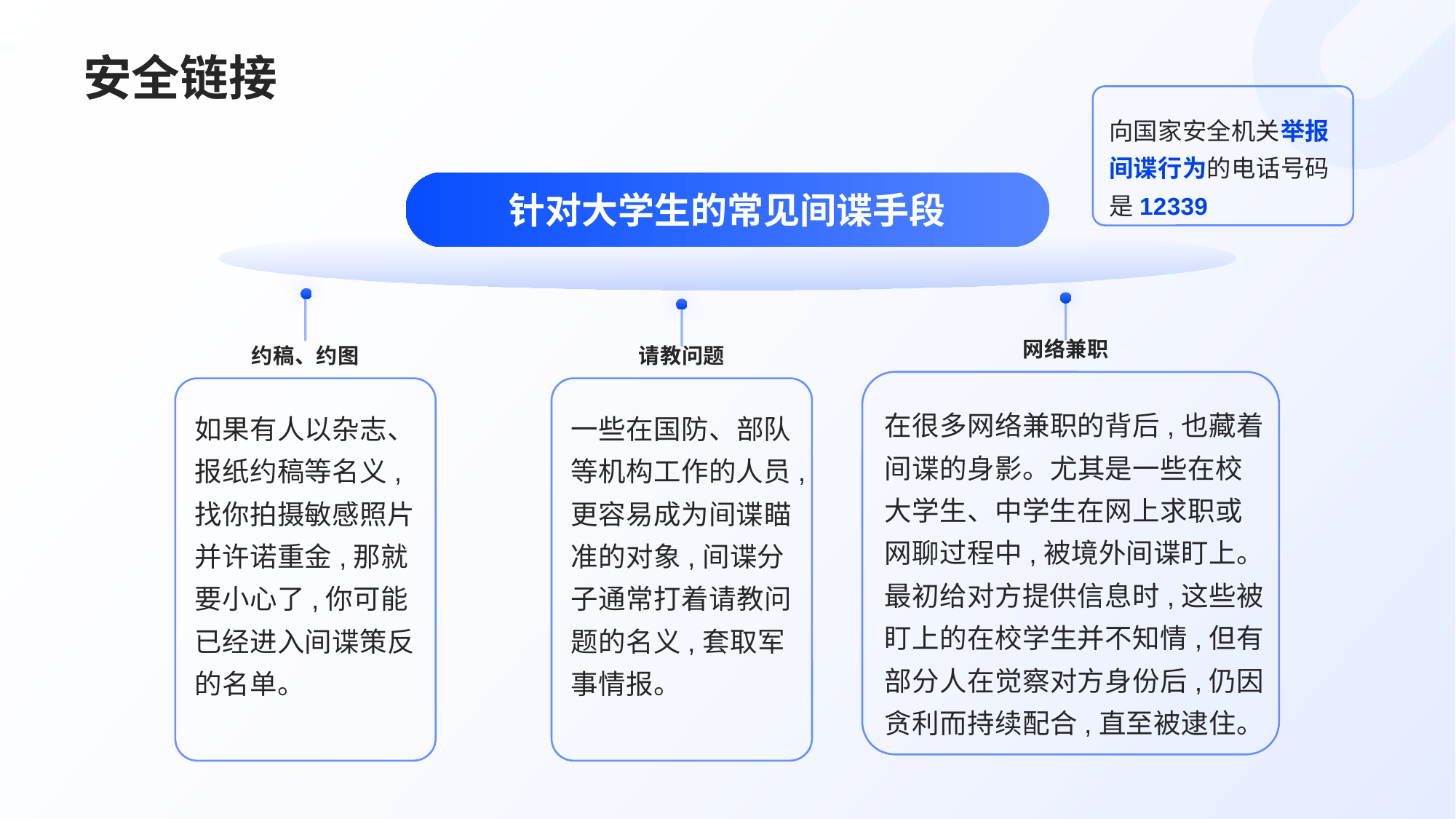

# 安全链接
向国家安全机关举报间谍行为的电话号码是12339
针对大学生的常见间谍手段

网络兼职
约稿、约图
请教问题
在很多网络兼职的背后,也藏着间谍的身影。尤其是一些在校大学生、中学生在网上求职或网聊过程中,被境外间谍盯上。最初给对方提供信息时,这些被盯上的在校学生并不知情,但有部分人在觉察对方身份后,仍因贪利而持续配合,直至被逮住。
如果有人以杂志、报纸约稿等名义,找你拍摄敏感照片并许诺重金,那就要小心了,你可能已经进入间谍策反的名单。
一些在国防、部队等机构工作的人员,更容易成为间谍瞄准的对象,间谍分子通常打着请教问题的名义,套取军事情报。